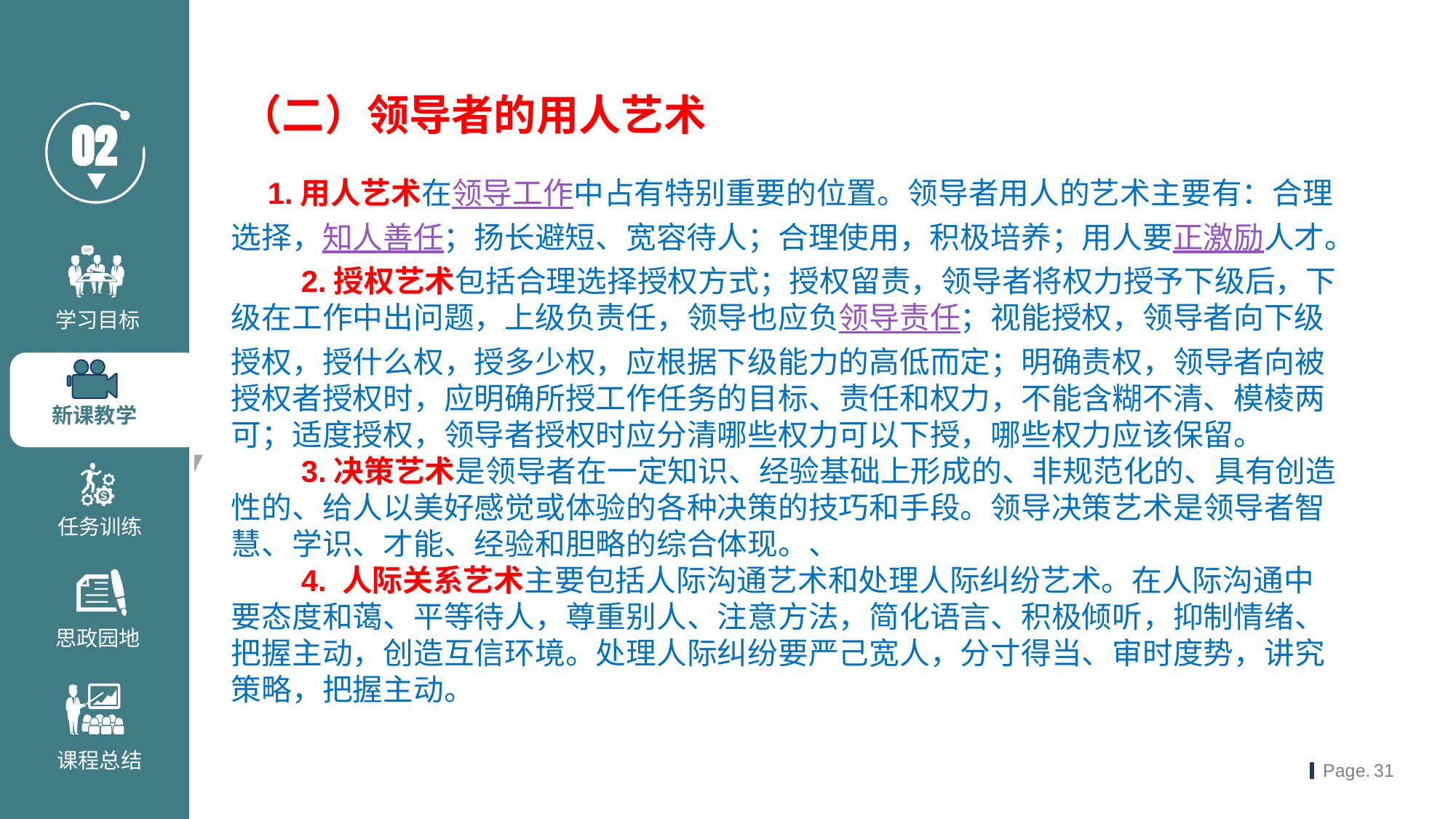

（二）领导者的用人艺术
1.用人艺术在领导工作中占有特别重要的位置。领导者用人的艺术主要有：合理选择，知人善任；扬长避短、宽容待人；合理使用，积极培养；用人要正激励人才。
    2.授权艺术包括合理选择授权方式；授权留责，领导者将权力授予下级后，下级在工作中出问题，上级负责任，领导也应负领导责任；视能授权，领导者向下级授权，授什么权，授多少权，应根据下级能力的高低而定；明确责权，领导者向被授权者授权时，应明确所授工作任务的目标、责任和权力，不能含糊不清、模棱两可；适度授权，领导者授权时应分清哪些权力可以下授，哪些权力应该保留。
    3.决策艺术是领导者在一定知识、经验基础上形成的、非规范化的、具有创造性的、给人以美好感觉或体验的各种决策的技巧和手段。领导决策艺术是领导者智慧、学识、才能、经验和胆略的综合体现。、
    4. 人际关系艺术主要包括人际沟通艺术和处理人际纠纷艺术。在人际沟通中要态度和蔼、平等待人，尊重别人、注意方法，简化语言、积极倾听，抑制情绪、把握主动，创造互信环境。处理人际纠纷要严己宽人，分寸得当、审时度势，讲究策略，把握主动。